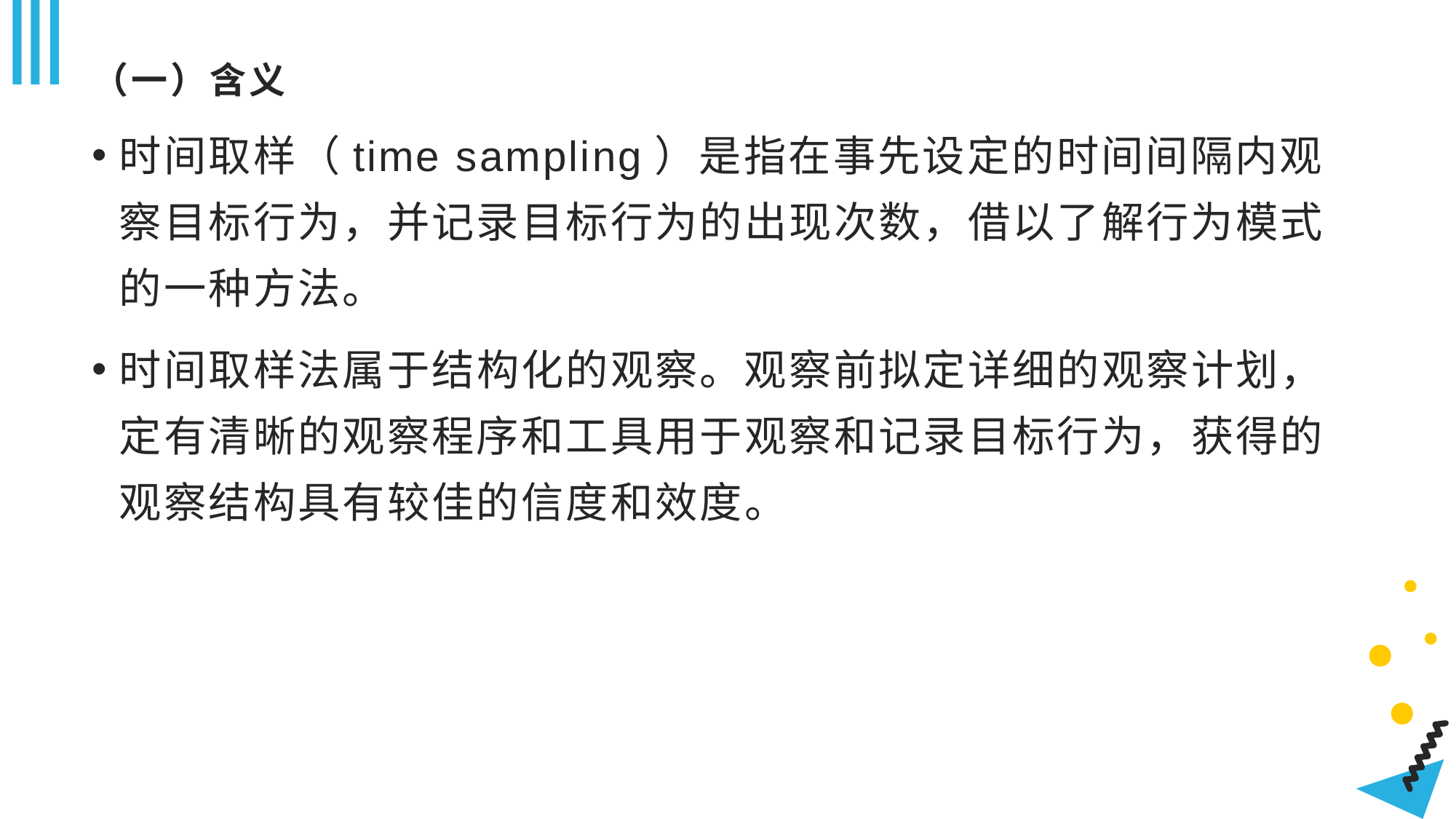

# （一）含义
时间取样（time sampling）是指在事先设定的时间间隔内观察目标行为，并记录目标行为的出现次数，借以了解行为模式的一种方法。
时间取样法属于结构化的观察。观察前拟定详细的观察计划，定有清晰的观察程序和工具用于观察和记录目标行为，获得的观察结构具有较佳的信度和效度。